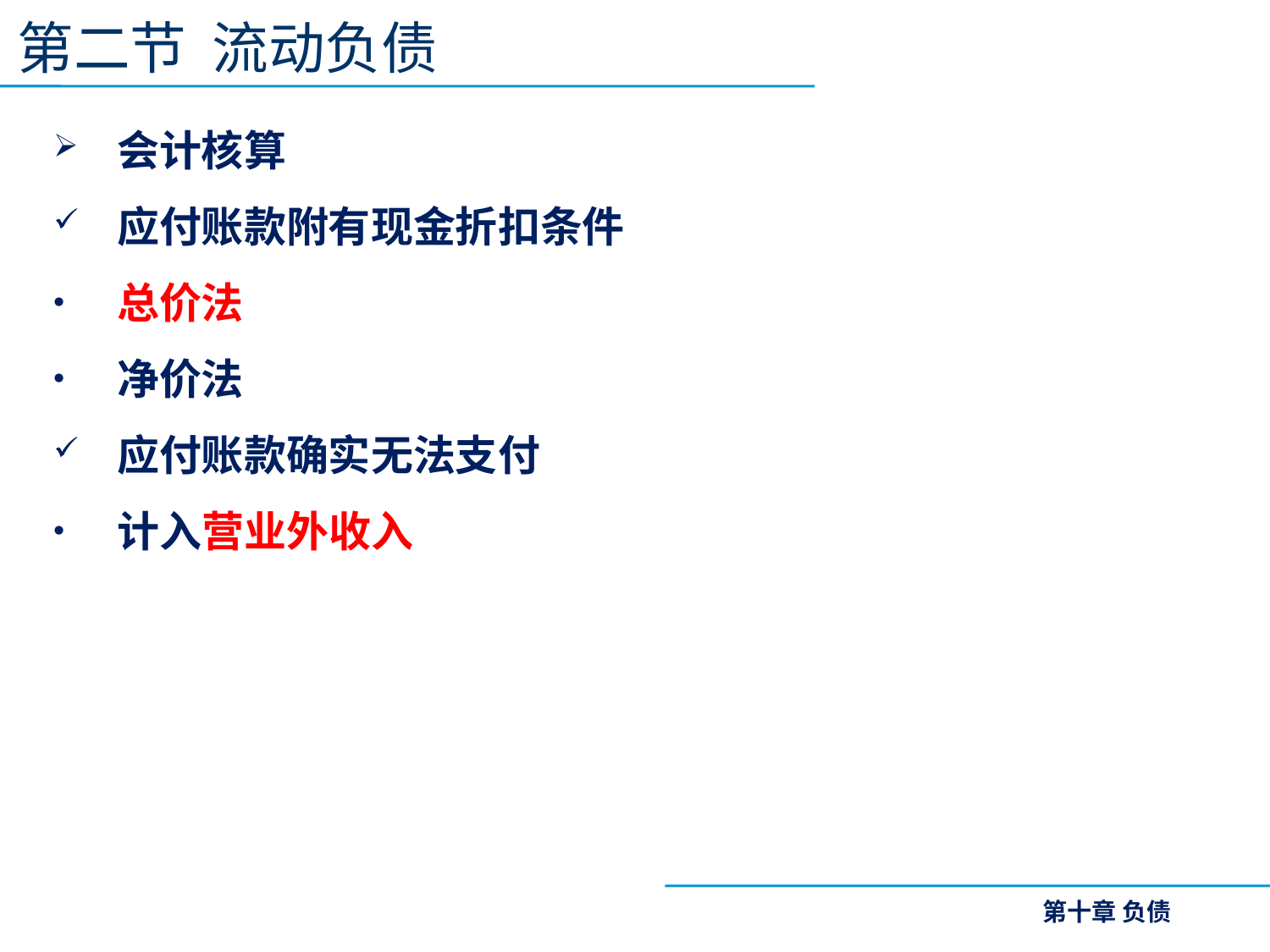

第二节  流动负债
会计核算
应付账款附有现金折扣条件
总价法
净价法
应付账款确实无法支付
计入营业外收入